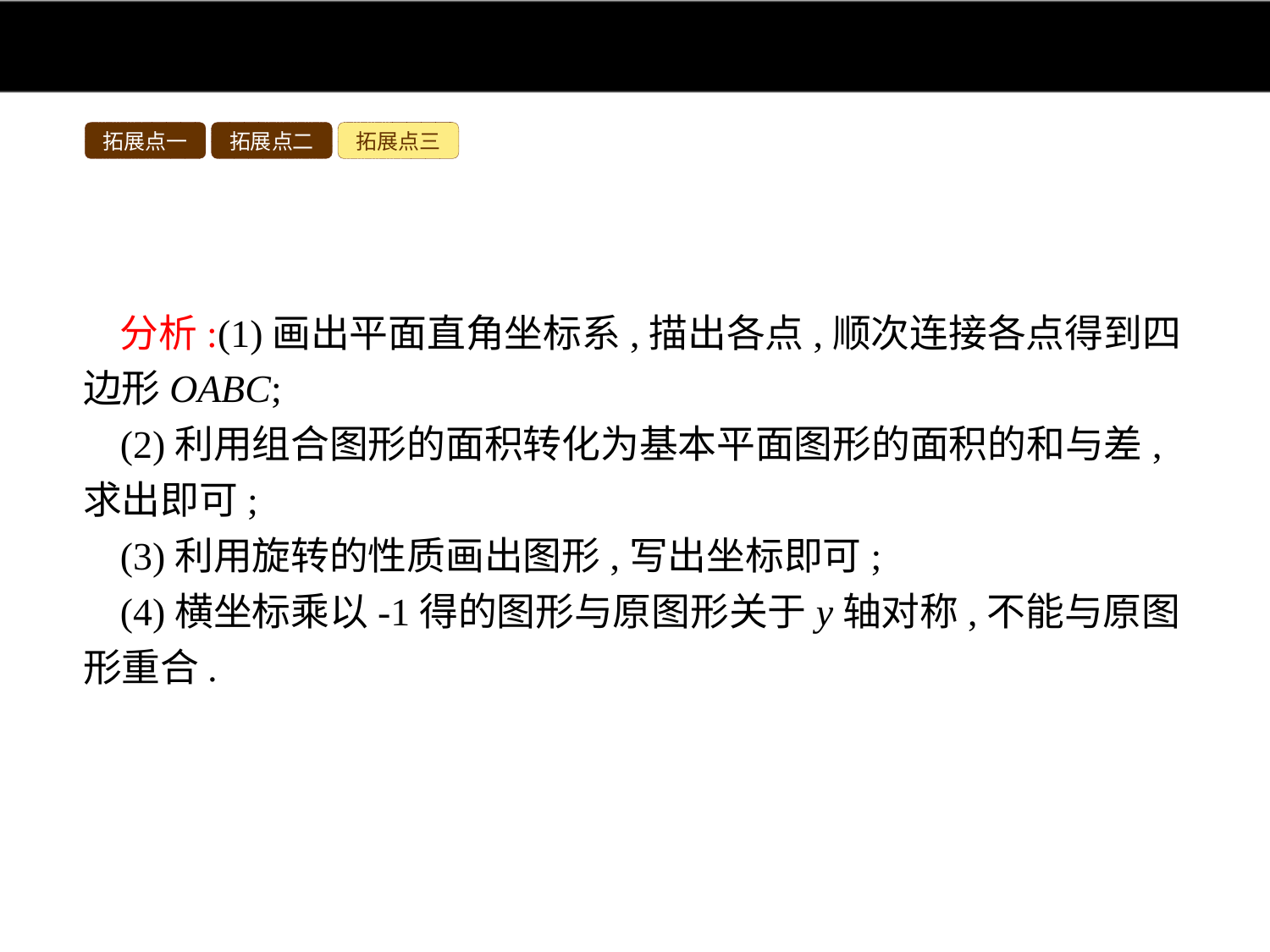

拓展点一
拓展点二
拓展点三
分析:(1)画出平面直角坐标系,描出各点,顺次连接各点得到四边形OABC;
(2)利用组合图形的面积转化为基本平面图形的面积的和与差,求出即可;
(3)利用旋转的性质画出图形,写出坐标即可;
(4)横坐标乘以-1得的图形与原图形关于y轴对称,不能与原图形重合.